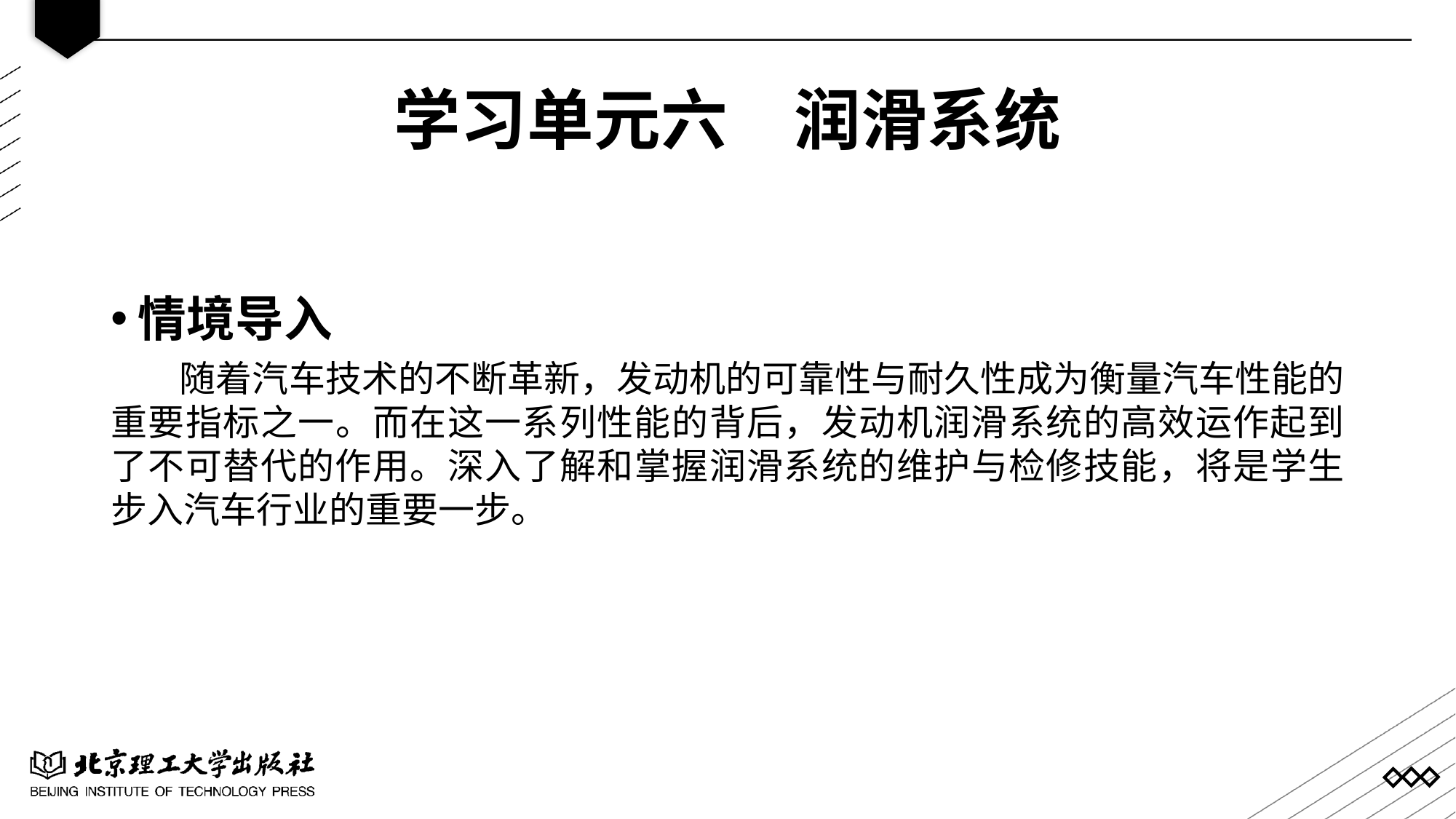

学习单元六　润滑系统
情境导入
随着汽车技术的不断革新，发动机的可靠性与耐久性成为衡量汽车性能的重要指标之一。而在这一系列性能的背后，发动机润滑系统的高效运作起到了不可替代的作用。深入了解和掌握润滑系统的维护与检修技能，将是学生步入汽车行业的重要一步。